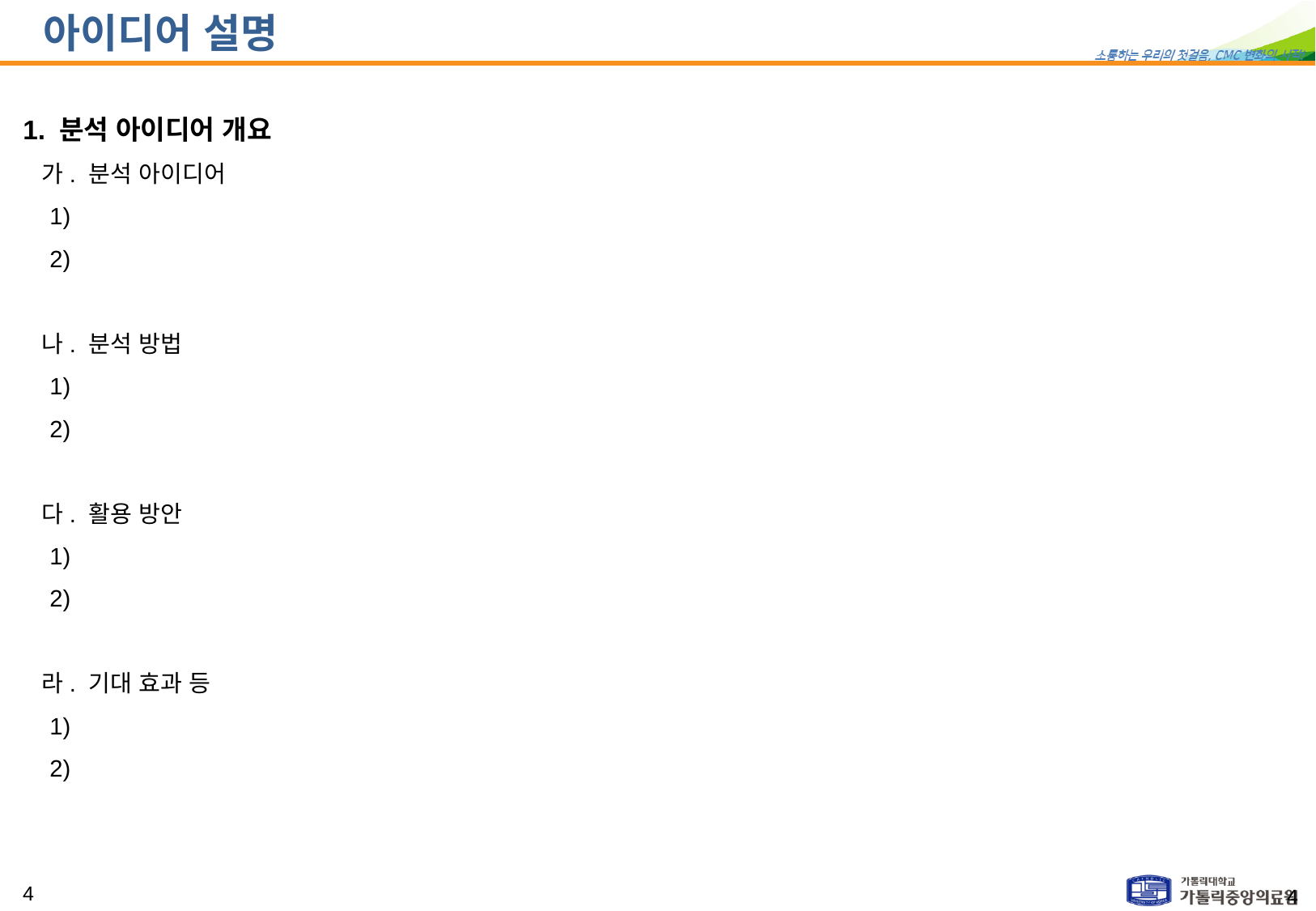

# 아이디어 설명
1. 분석 아이디어 개요
  가. 분석 아이디어
    1)
    2)

  나. 분석 방법
    1)
    2)

  다. 활용 방안
    1)
    2)

  라. 기대 효과 등
    1)
    2)